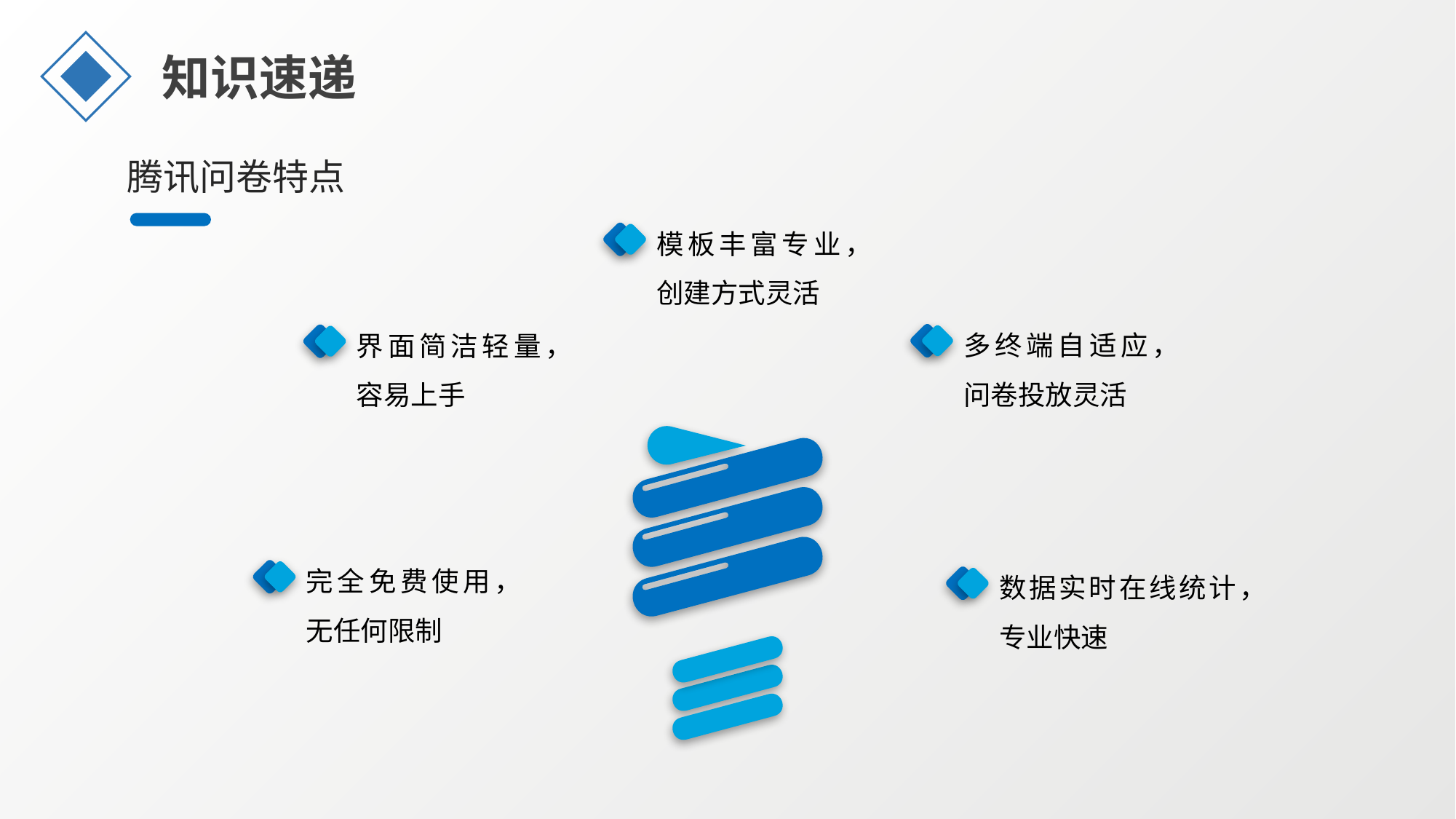

知识速递
腾讯问卷特点
模板丰富专业，创建方式灵活

多终端自适应，问卷投放灵活
界面简洁轻量，容易上手

完全免费使用，无任何限制
数据实时在线统计，专业快速